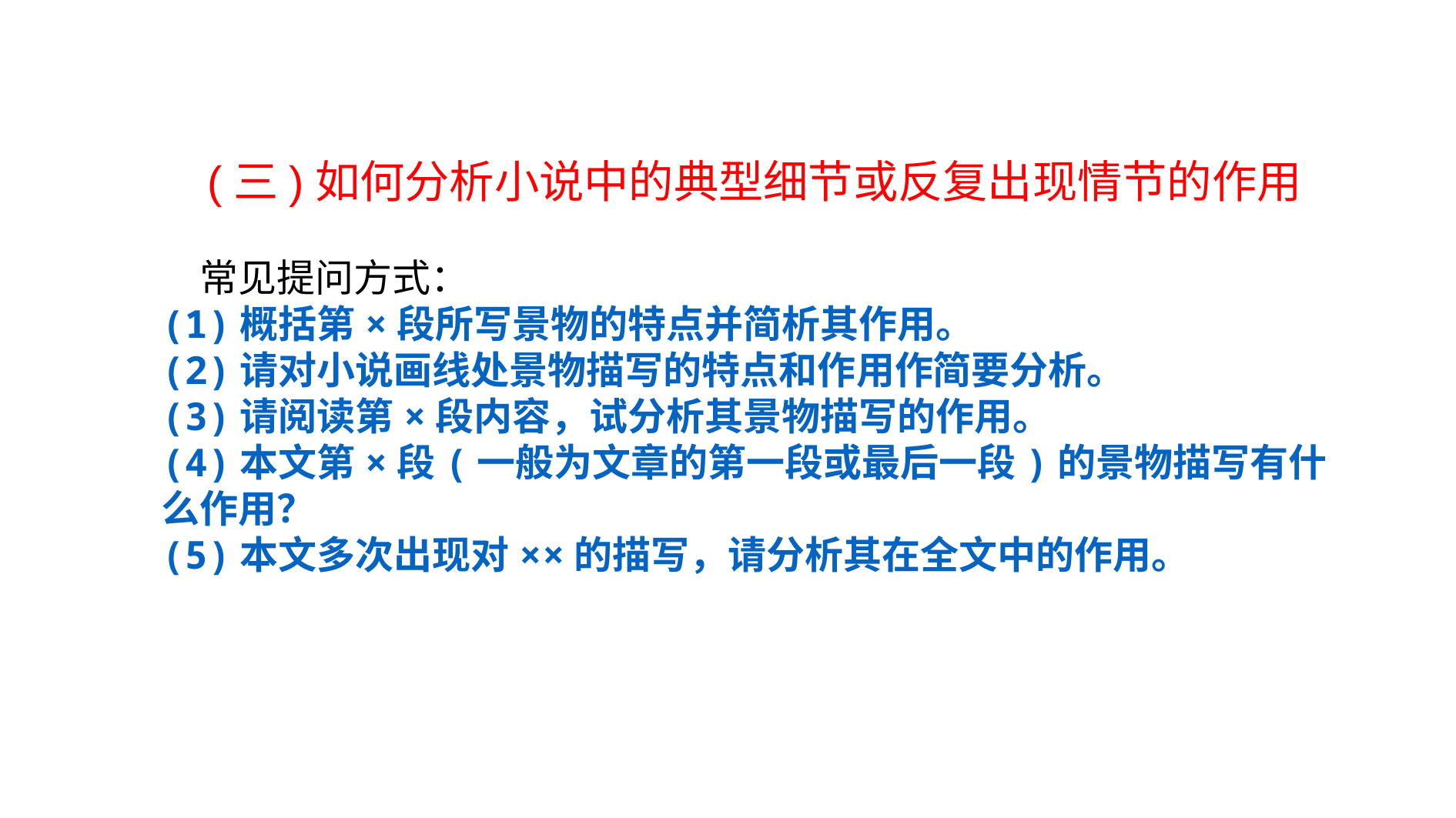

(三)如何分析小说中的典型细节或反复出现情节的作用

　常见提问方式：
(1)概括第×段所写景物的特点并简析其作用。
(2)请对小说画线处景物描写的特点和作用作简要分析。
(3)请阅读第×段内容，试分析其景物描写的作用。
(4)本文第×段(一般为文章的第一段或最后一段)的景物描写有什么作用？
(5)本文多次出现对××的描写，请分析其在全文中的作用。